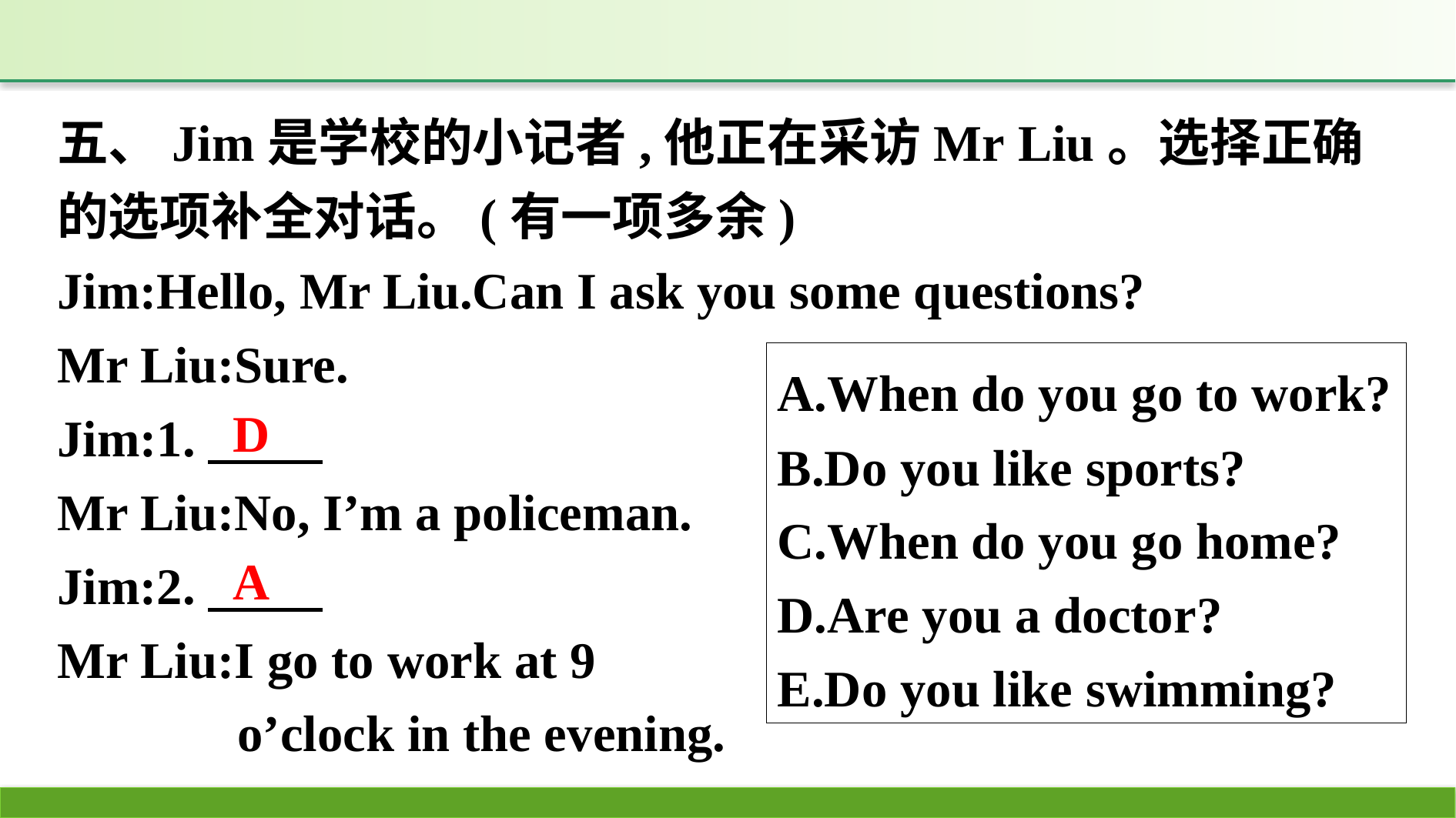

五、Jim是学校的小记者,他正在采访Mr Liu。选择正确的选项补全对话。(有一项多余)
Jim:Hello, Mr Liu.Can I ask you some questions?
Mr Liu:Sure.
Jim:1.
Mr Liu:No, I’m a policeman.
Jim:2.
Mr Liu:I go to work at 9
              o’clock in the evening.
A.When do you go to work?
B.Do you like sports?
C.When do you go home?
D.Are you a doctor?
E.Do you like swimming?
D
A